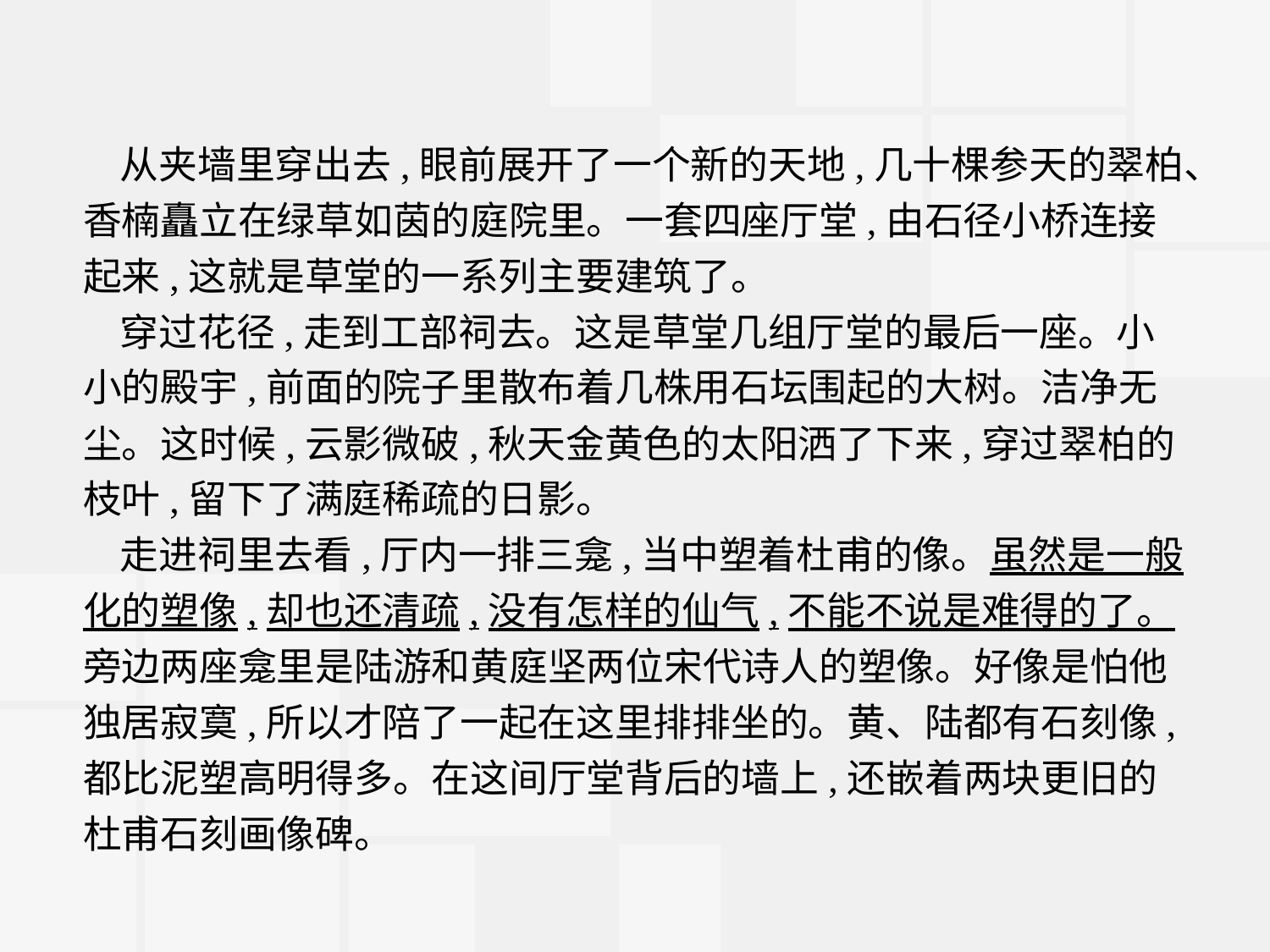

从夹墙里穿出去,眼前展开了一个新的天地,几十棵参天的翠柏、香楠矗立在绿草如茵的庭院里。一套四座厅堂,由石径小桥连接起来,这就是草堂的一系列主要建筑了。
穿过花径,走到工部祠去。这是草堂几组厅堂的最后一座。小小的殿宇,前面的院子里散布着几株用石坛围起的大树。洁净无尘。这时候,云影微破,秋天金黄色的太阳洒了下来,穿过翠柏的枝叶,留下了满庭稀疏的日影。
走进祠里去看,厅内一排三龛,当中塑着杜甫的像。虽然是一般化的塑像,却也还清疏,没有怎样的仙气,不能不说是难得的了。旁边两座龛里是陆游和黄庭坚两位宋代诗人的塑像。好像是怕他独居寂寞,所以才陪了一起在这里排排坐的。黄、陆都有石刻像,都比泥塑高明得多。在这间厅堂背后的墙上,还嵌着两块更旧的杜甫石刻画像碑。